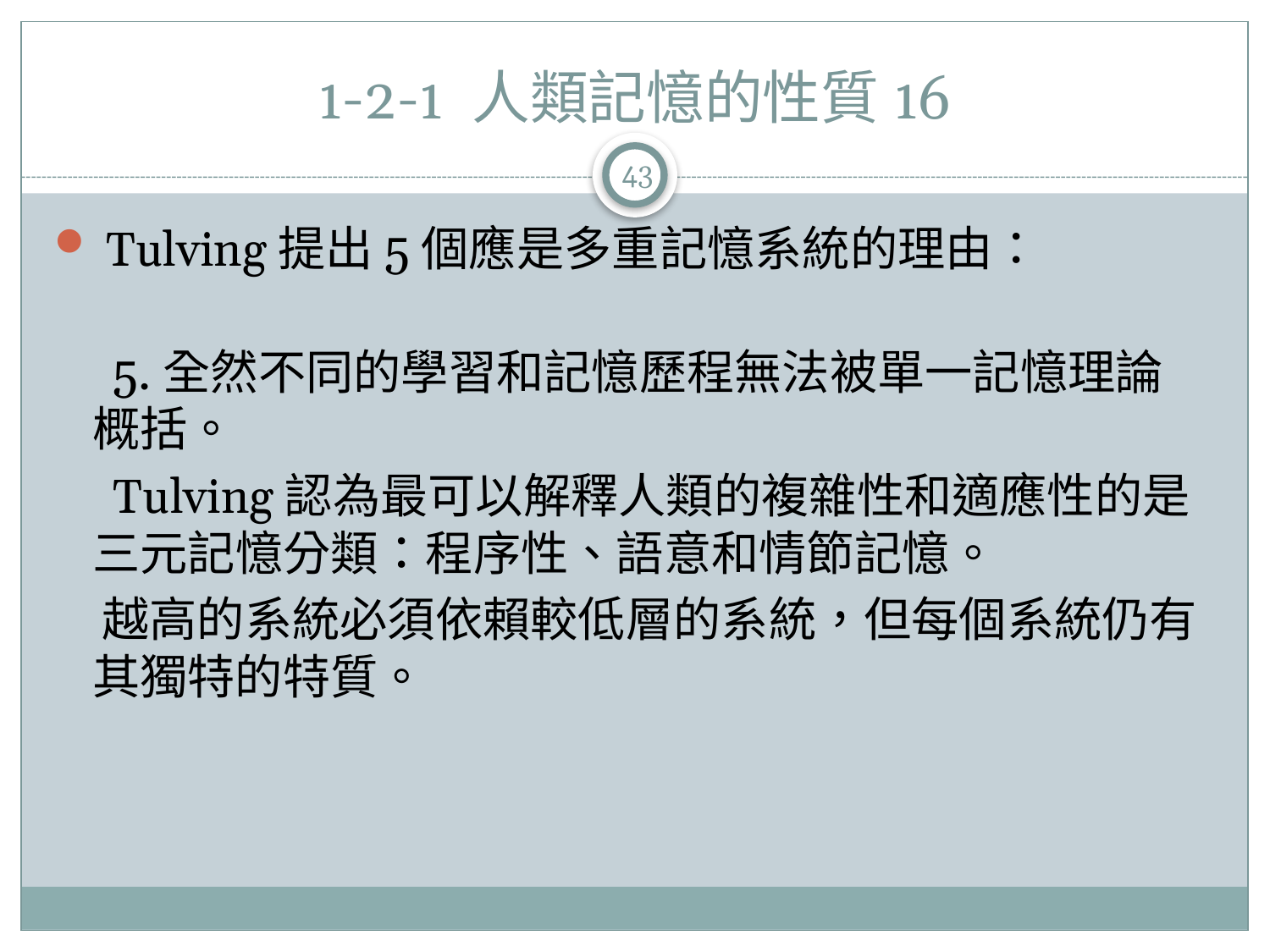

# 1-2-1 人類記憶的性質16
43
 Tulving提出5個應是多重記憶系統的理由：
　5.全然不同的學習和記憶歷程無法被單一記憶理論概括。
　Tulving認為最可以解釋人類的複雜性和適應性的是三元記憶分類：程序性、語意和情節記憶。
　越高的系統必須依賴較低層的系統，但每個系統仍有其獨特的特質。